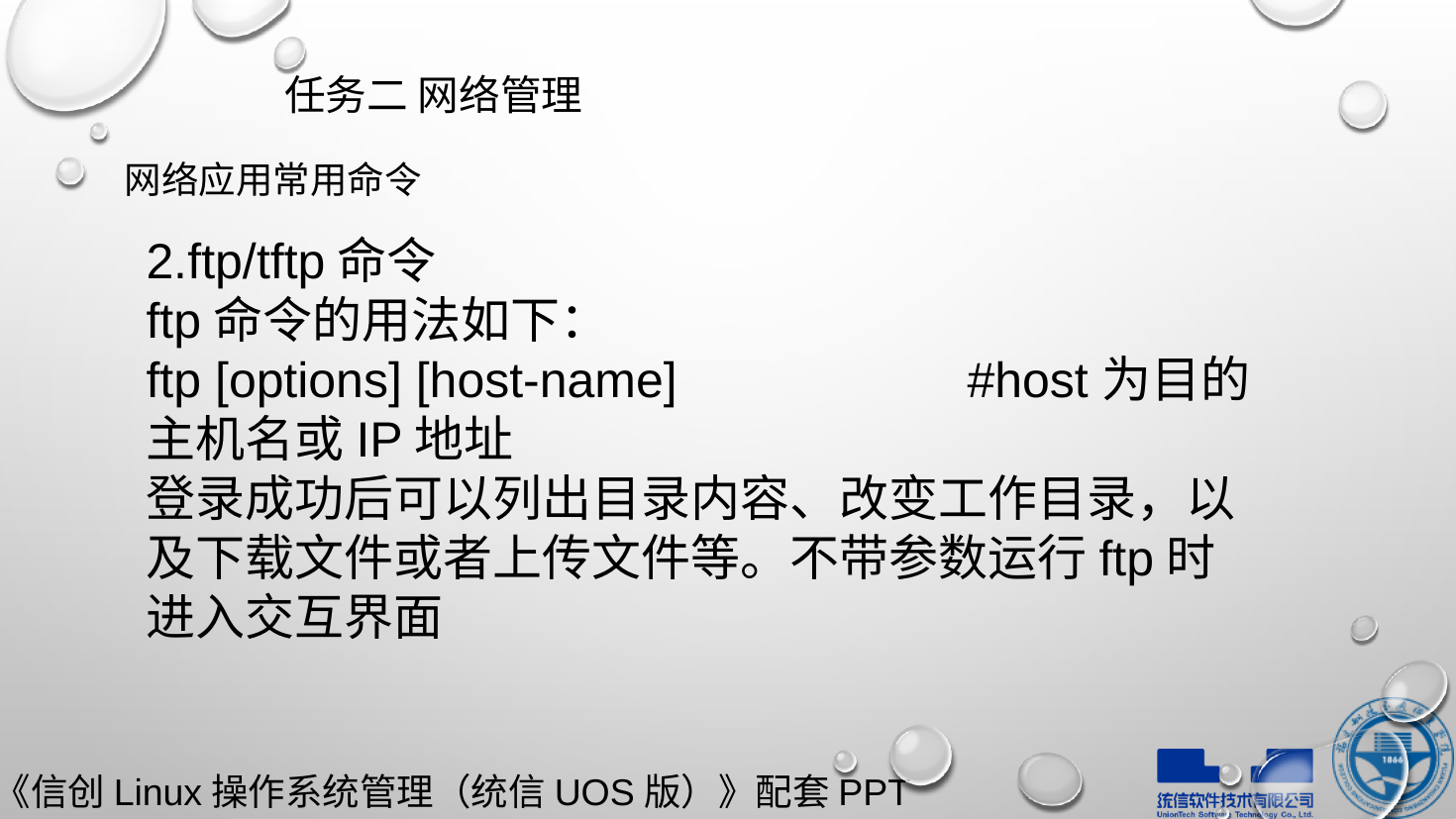

任务二 网络管理
网络应用常用命令
2.ftp/tftp命令
ftp命令的用法如下：
ftp [options] [host-name]                     #host为目的主机名或IP地址
登录成功后可以列出目录内容、改变工作目录，以及下载文件或者上传文件等。不带参数运行ftp时进入交互界面